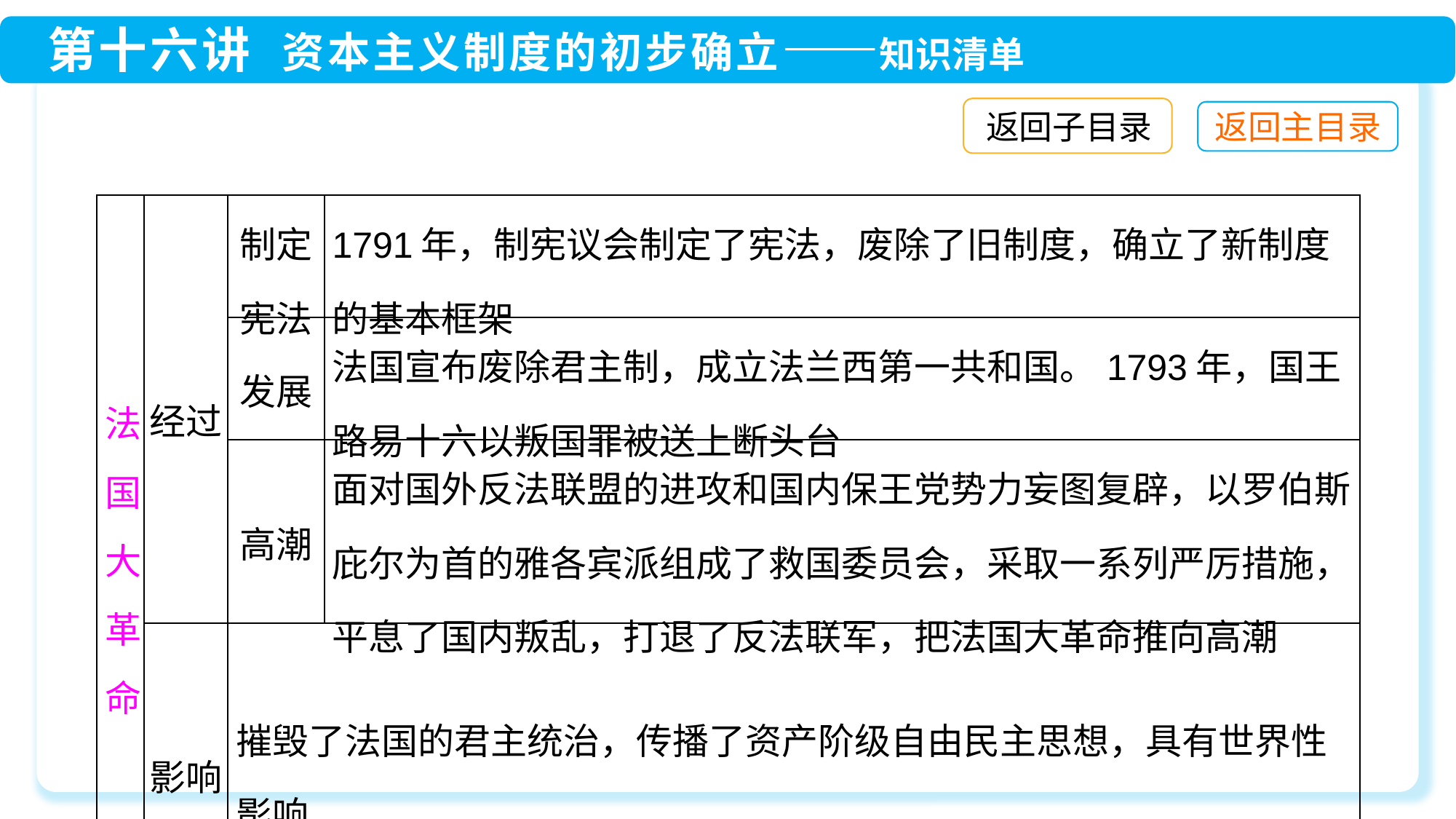

返回子目录
| 法国大革命 | 经过 | 制定 宪法 | 1791年，制宪议会制定了宪法，废除了旧制度，确立了新制度的基本框架 |
| --- | --- | --- | --- |
|  |  | 发展 | 法国宣布废除君主制，成立法兰西第一共和国。1793年，国王路易十六以叛国罪被送上断头台 |
|  |  | 高潮 | 面对国外反法联盟的进攻和国内保王党势力妄图复辟，以罗伯斯庇尔为首的雅各宾派组成了救国委员会，采取一系列严厉措施，平息了国内叛乱，打退了反法联军，把法国大革命推向高潮 |
|  | 影响 | 摧毁了法国的君主统治，传播了资产阶级自由民主思想，具有世界性影响 |  |